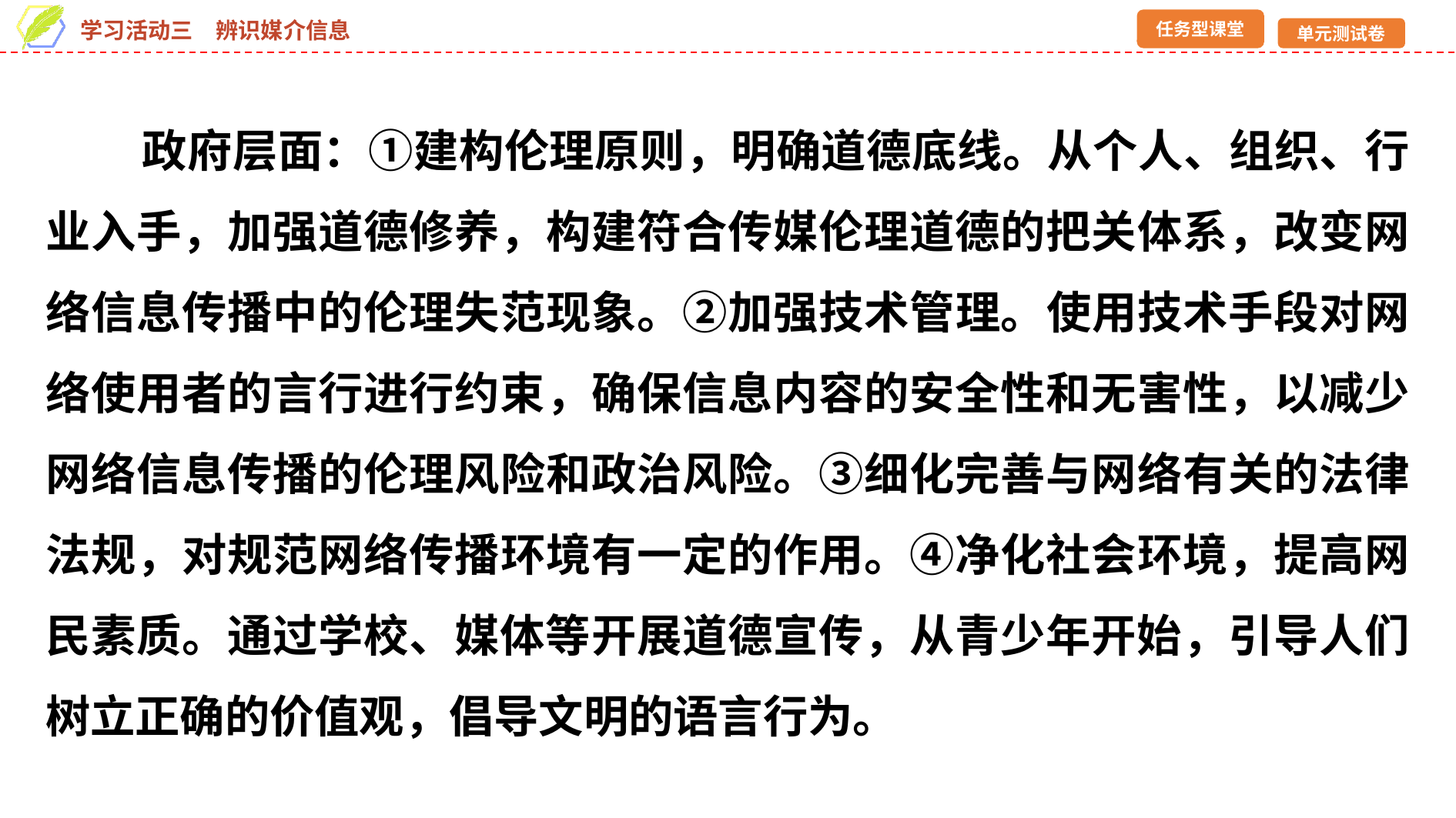

政府层面：①建构伦理原则，明确道德底线。从个人、组织、行业入手，加强道德修养，构建符合传媒伦理道德的把关体系，改变网络信息传播中的伦理失范现象。②加强技术管理。使用技术手段对网络使用者的言行进行约束，确保信息内容的安全性和无害性，以减少网络信息传播的伦理风险和政治风险。③细化完善与网络有关的法律法规，对规范网络传播环境有一定的作用。④净化社会环境，提高网民素质。通过学校、媒体等开展道德宣传，从青少年开始，引导人们树立正确的价值观，倡导文明的语言行为。